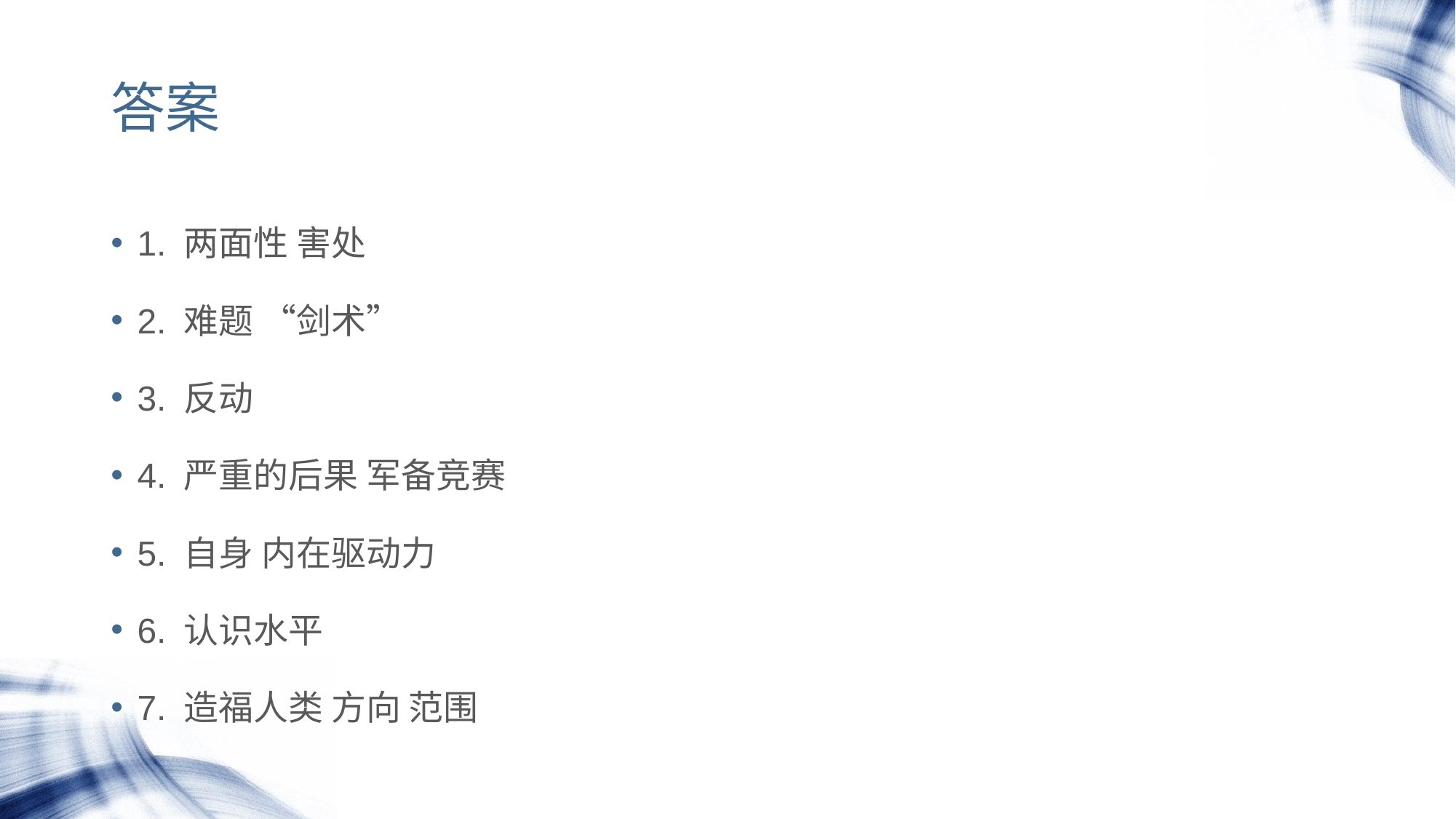

# 答案
1. 两面性 害处
2. 难题 “剑术”
3. 反动
4. 严重的后果 军备竞赛
5. 自身 内在驱动力
6. 认识水平
7. 造福人类 方向 范围